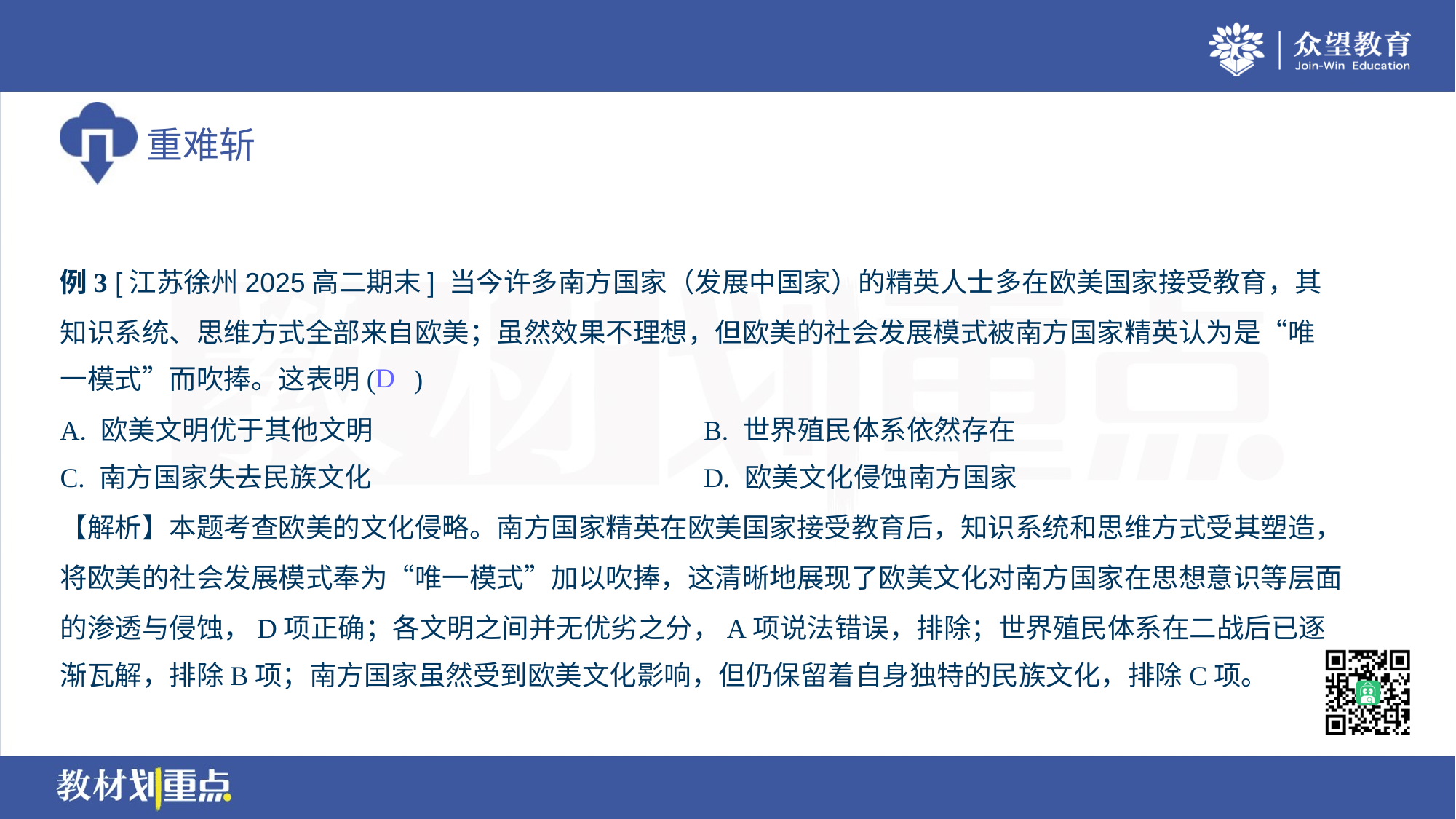

例3 [江苏徐州2025高二期末] 当今许多南方国家（发展中国家）的精英人士多在欧美国家接受教育，其
知识系统、思维方式全部来自欧美；虽然效果不理想，但欧美的社会发展模式被南方国家精英认为是“唯
一模式”而吹捧。这表明(     )
D
A. 欧美文明优于其他文明	B. 世界殖民体系依然存在
C. 南方国家失去民族文化	D. 欧美文化侵蚀南方国家
【解析】本题考查欧美的文化侵略。南方国家精英在欧美国家接受教育后，知识系统和思维方式受其塑造，
将欧美的社会发展模式奉为“唯一模式”加以吹捧，这清晰地展现了欧美文化对南方国家在思想意识等层面
的渗透与侵蚀，D项正确；各文明之间并无优劣之分，A项说法错误，排除；世界殖民体系在二战后已逐
渐瓦解，排除B项；南方国家虽然受到欧美文化影响，但仍保留着自身独特的民族文化，排除C项。